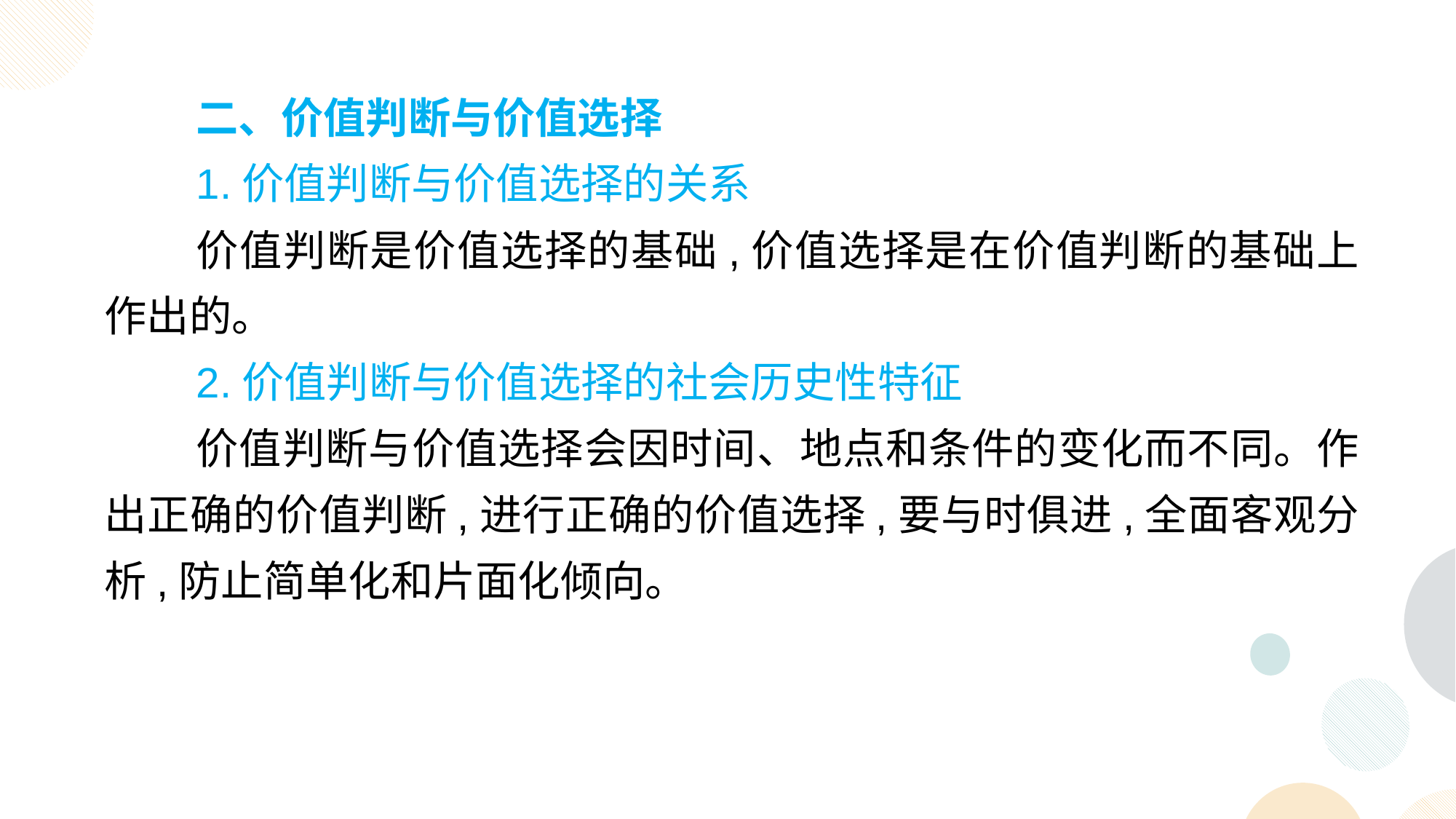

二、价值判断与价值选择
1.价值判断与价值选择的关系
价值判断是价值选择的基础,价值选择是在价值判断的基础上作出的。
2.价值判断与价值选择的社会历史性特征
价值判断与价值选择会因时间、地点和条件的变化而不同。作出正确的价值判断,进行正确的价值选择,要与时俱进,全面客观分析,防止简单化和片面化倾向。